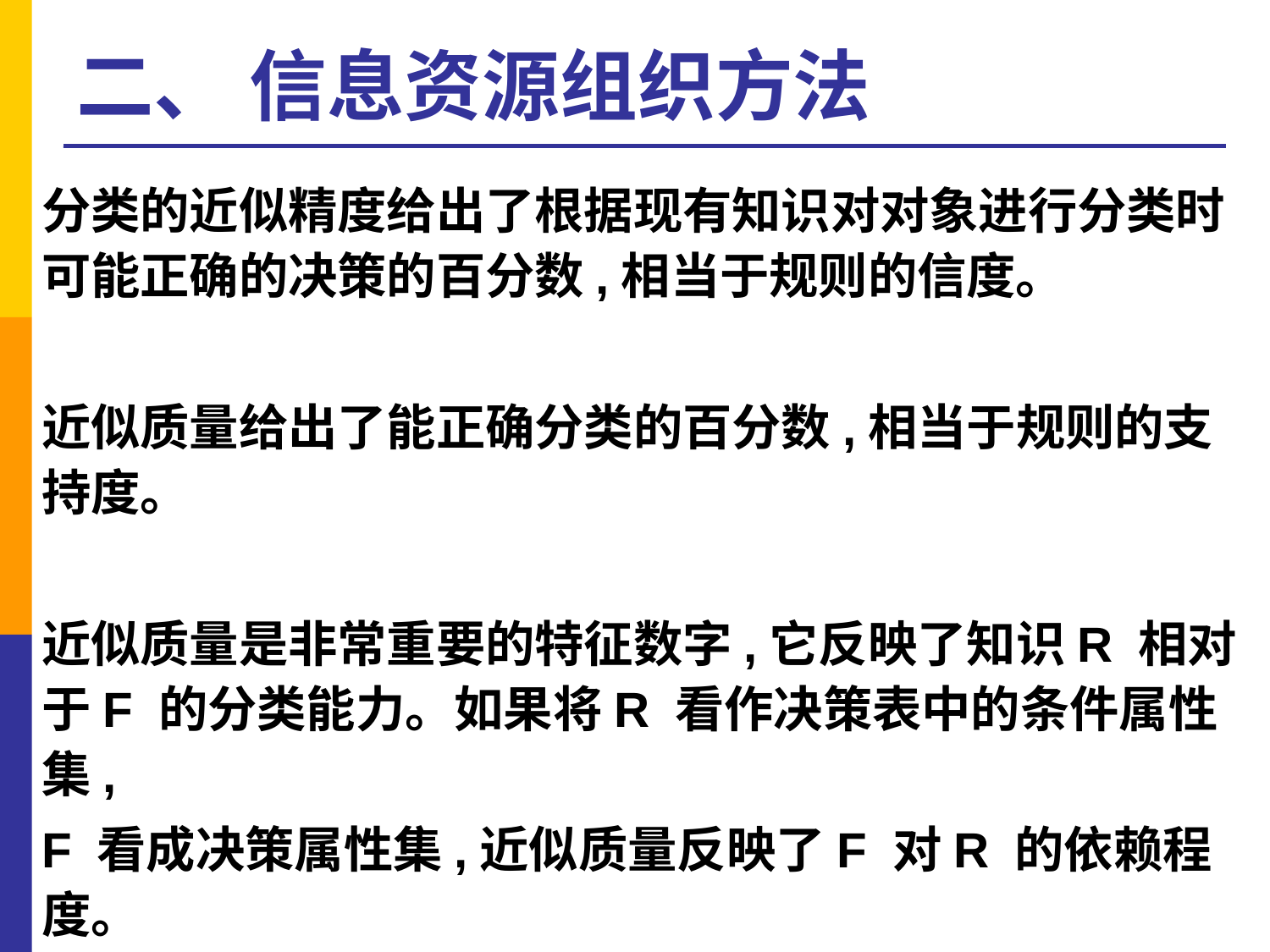

# 二、 信息资源组织方法
分类的近似精度给出了根据现有知识对对象进行分类时可能正确的决策的百分数,相当于规则的信度。

近似质量给出了能正确分类的百分数,相当于规则的支持度。

近似质量是非常重要的特征数字,它反映了知识R 相对于F 的分类能力。如果将R 看作决策表中的条件属性集,
F 看成决策属性集,近似质量反映了F 对R 的依赖程度。